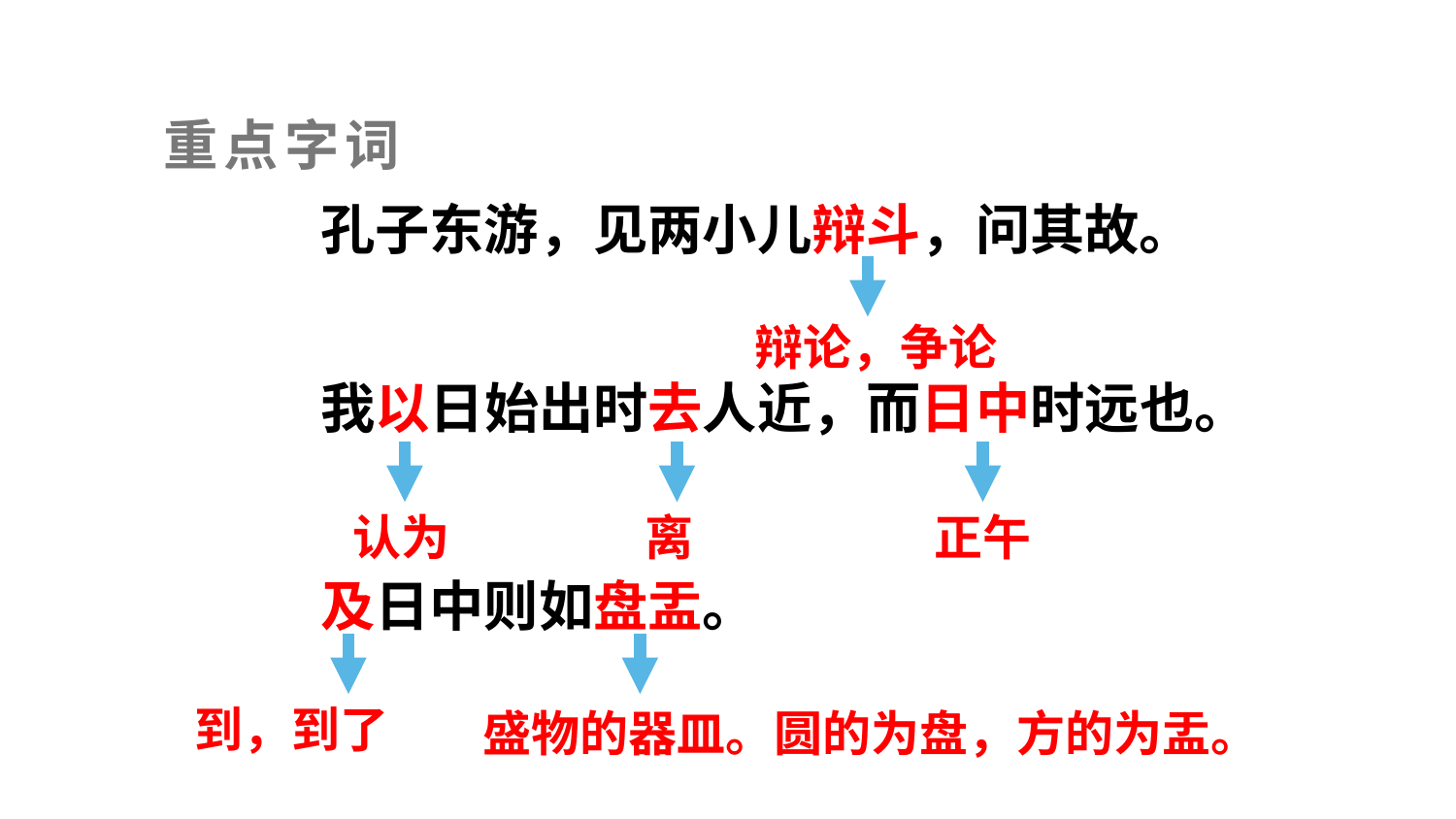

重点字词
孔子东游，见两小儿辩斗，问其故。

辩论，争论
我以日始出时去人近，而日中时远也。

认为
离
正午
及日中则如盘盂。

到，到了
盛物的器皿。圆的为盘，方的为盂。